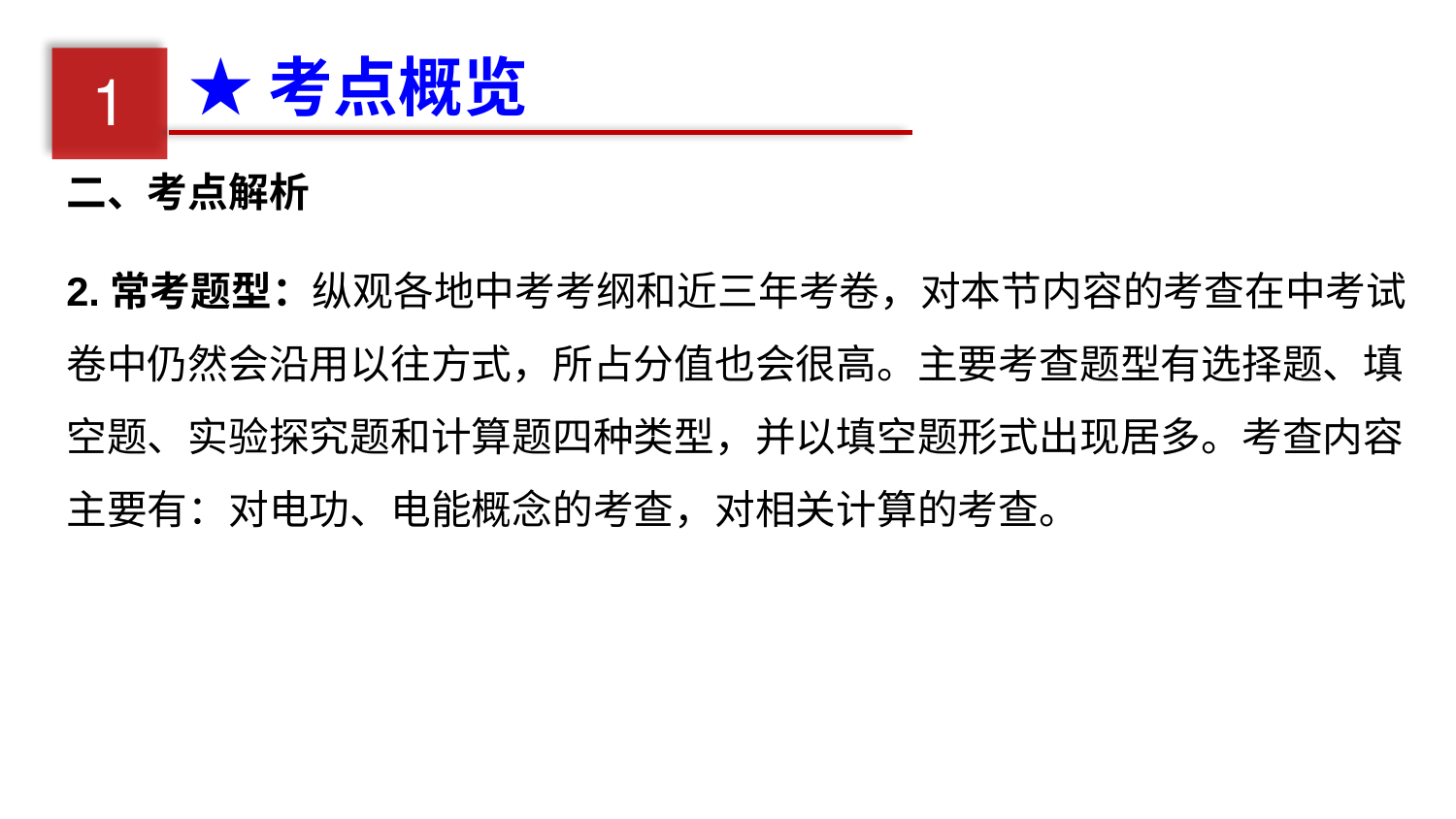

★考点概览

1
二、考点解析
2.常考题型：纵观各地中考考纲和近三年考卷，对本节内容的考查在中考试卷中仍然会沿用以往方式，所占分值也会很高。主要考查题型有选择题、填空题、实验探究题和计算题四种类型，并以填空题形式出现居多。考查内容主要有：对电功、电能概念的考查，对相关计算的考查。